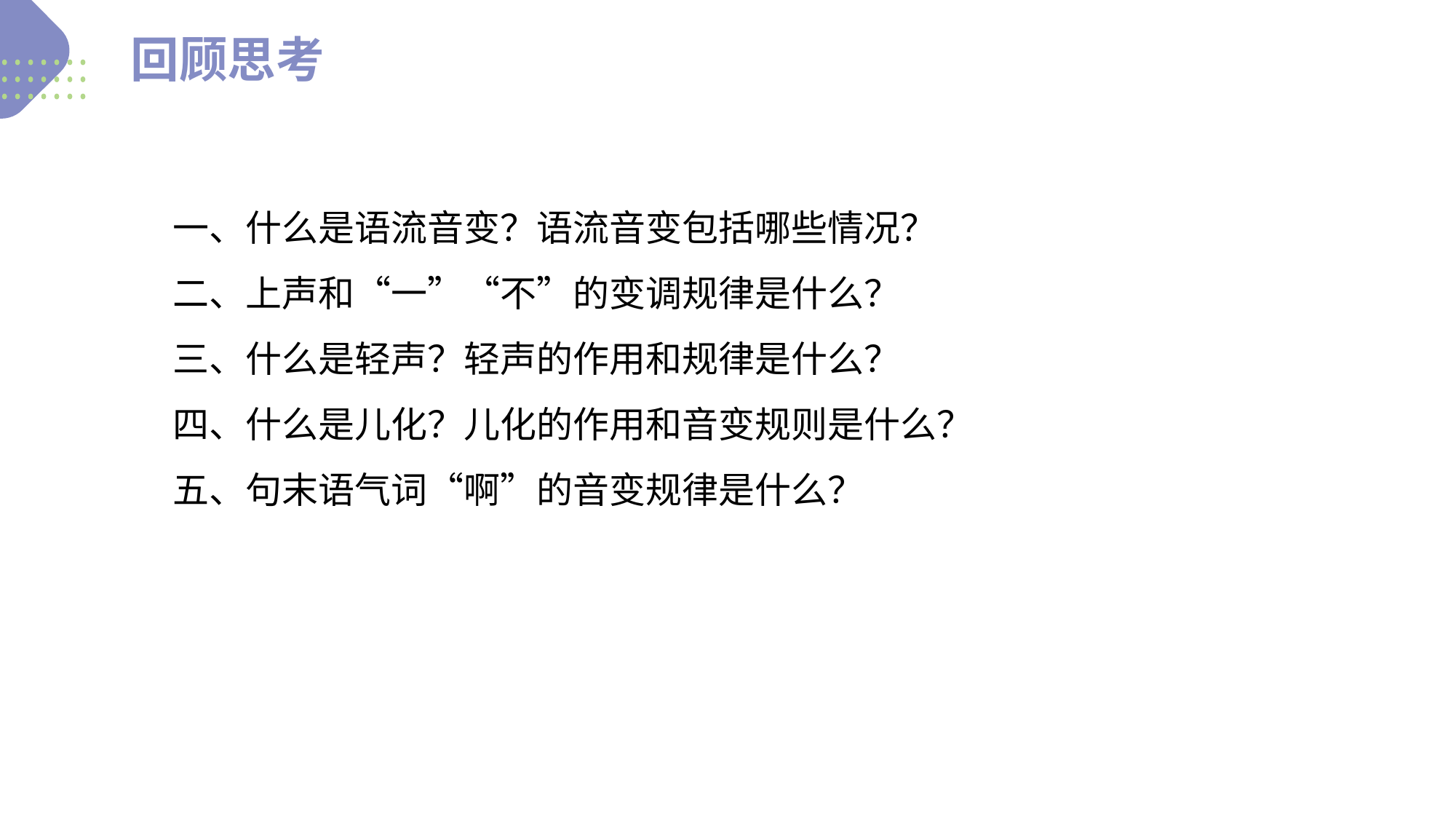

回顾思考

Never forget what you are, for surely the world will not. Make it your strength.
01.
一、什么是语流音变？语流音变包括哪些情况？
二、上声和“一”“不”的变调规律是什么？
三、什么是轻声？轻声的作用和规律是什么？
四、什么是儿化？儿化的作用和音变规则是什么？
五、句末语气词“啊”的音变规律是什么？